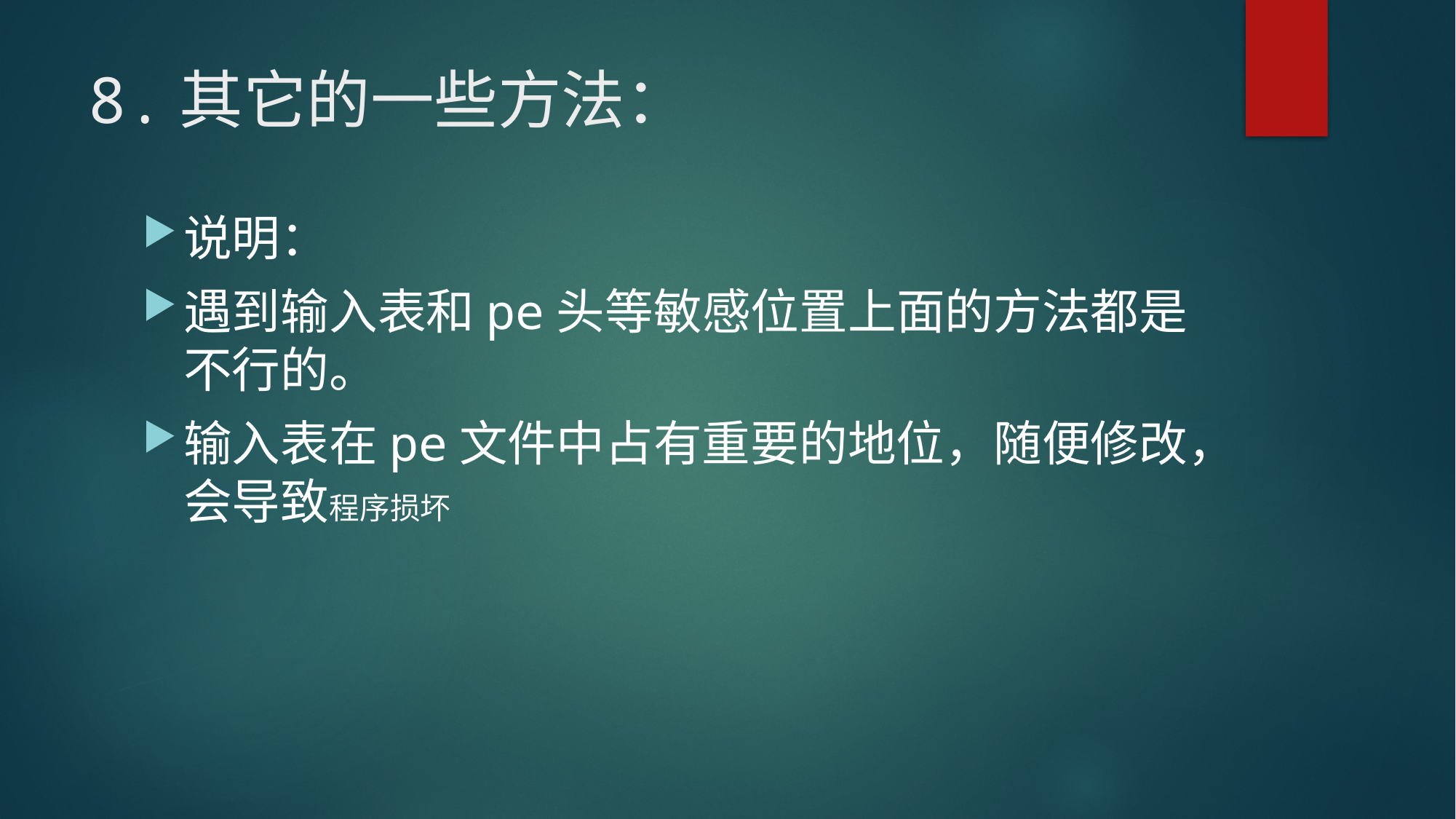

# 8.其它的一些方法：
说明：
遇到输入表和pe头等敏感位置上面的方法都是不行的。
输入表在pe文件中占有重要的地位，随便修改，会导致程序损坏